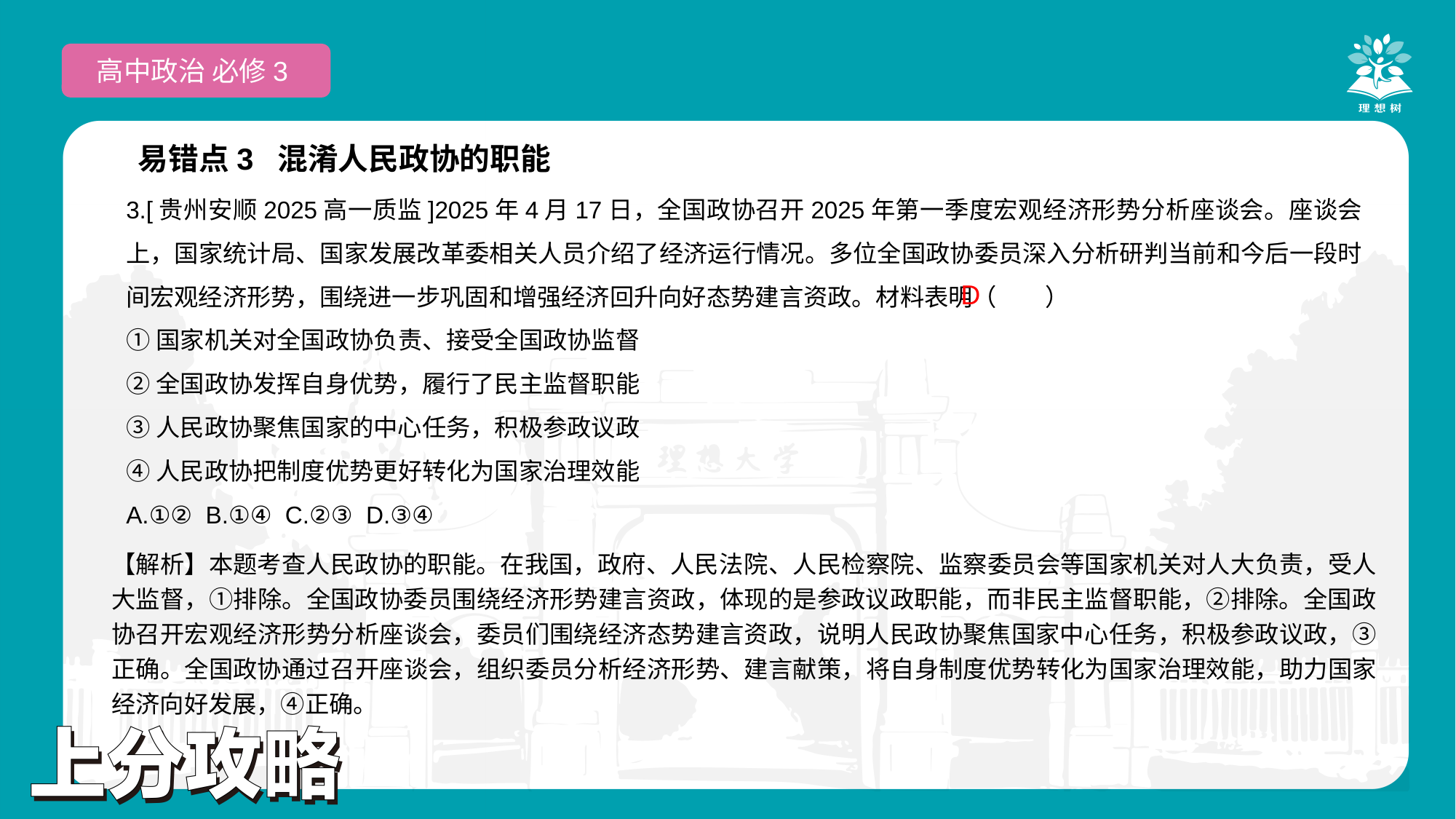

高中政治 必修3
易错点3  混淆人民政协的职能
3.[贵州安顺2025高一质监]2025年4月17日，全国政协召开2025年第一季度宏观经济形势分析座谈会。座谈会上，国家统计局、国家发展改革委相关人员介绍了经济运行情况。多位全国政协委员深入分析研判当前和今后一段时间宏观经济形势，围绕进一步巩固和增强经济回升向好态势建言资政。材料表明（　　）
①国家机关对全国政协负责、接受全国政协监督
②全国政协发挥自身优势，履行了民主监督职能
③人民政协聚焦国家的中心任务，积极参政议政
④人民政协把制度优势更好转化为国家治理效能
A.①②  B.①④  C.②③  D.③④
D
【解析】本题考查人民政协的职能。在我国，政府、人民法院、人民检察院、监察委员会等国家机关对人大负责，受人大监督，①排除。全国政协委员围绕经济形势建言资政，体现的是参政议政职能，而非民主监督职能，②排除。全国政协召开宏观经济形势分析座谈会，委员们围绕经济态势建言资政，说明人民政协聚焦国家中心任务，积极参政议政，③正确。全国政协通过召开座谈会，组织委员分析经济形势、建言献策，将自身制度优势转化为国家治理效能，助力国家经济向好发展，④正确。